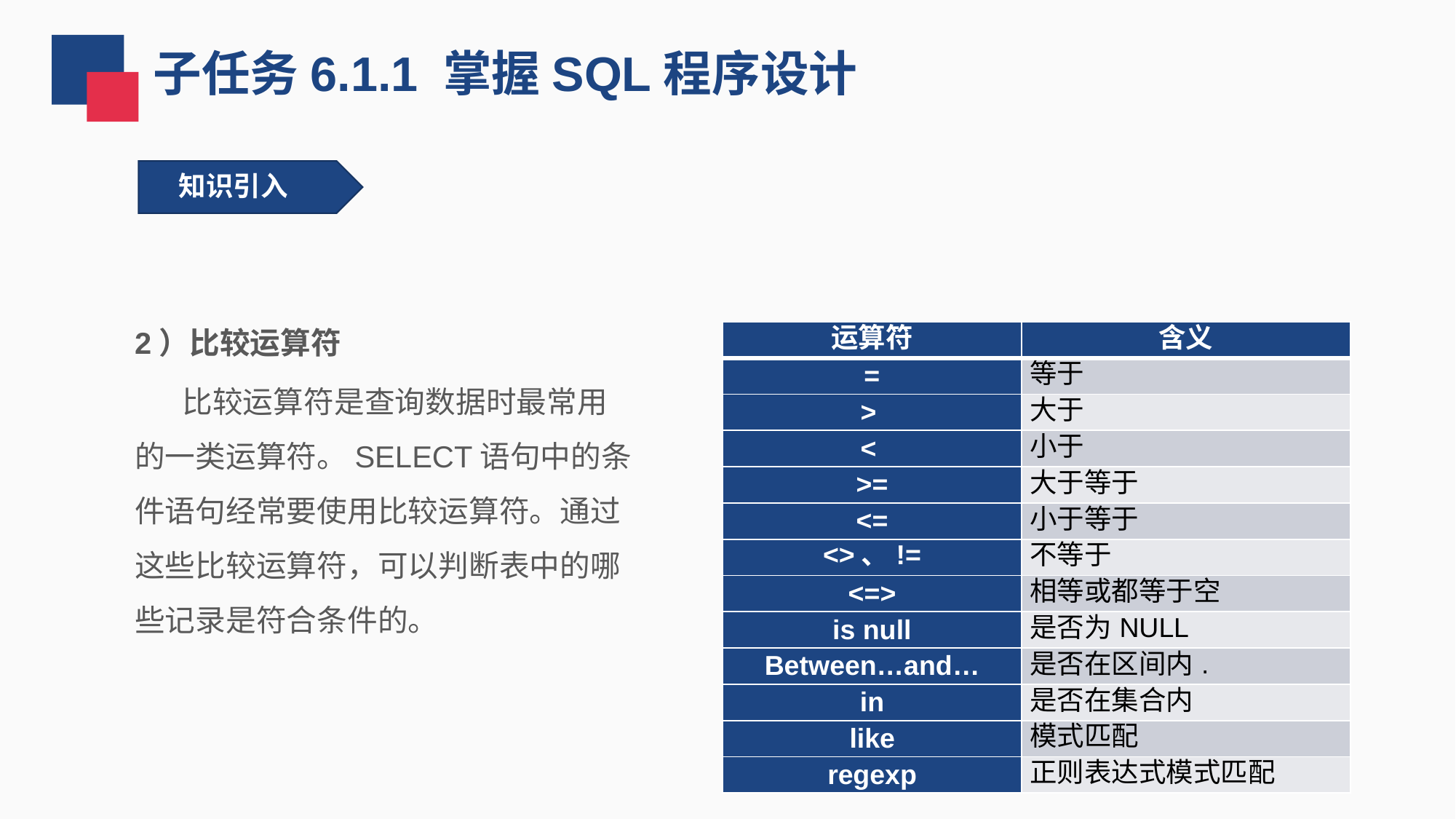

子任务6.1.1 掌握SQL程序设计

知识引入
2）比较运算符
      比较运算符是查询数据时最常用的一类运算符。SELECT语句中的条件语句经常要使用比较运算符。通过这些比较运算符，可以判断表中的哪些记录是符合条件的。
| 运算符 | 含义 |
| --- | --- |
| = | 等于 |
| > | 大于 |
| < | 小于 |
| >= | 大于等于 |
| <= | 小于等于 |
| <>、!= | 不等于 |
| <=> | 相等或都等于空 |
| is null | 是否为NULL |
| Between…and… | 是否在区间内. |
| in | 是否在集合内 |
| like | 模式匹配 |
| regexp | 正则表达式模式匹配 |